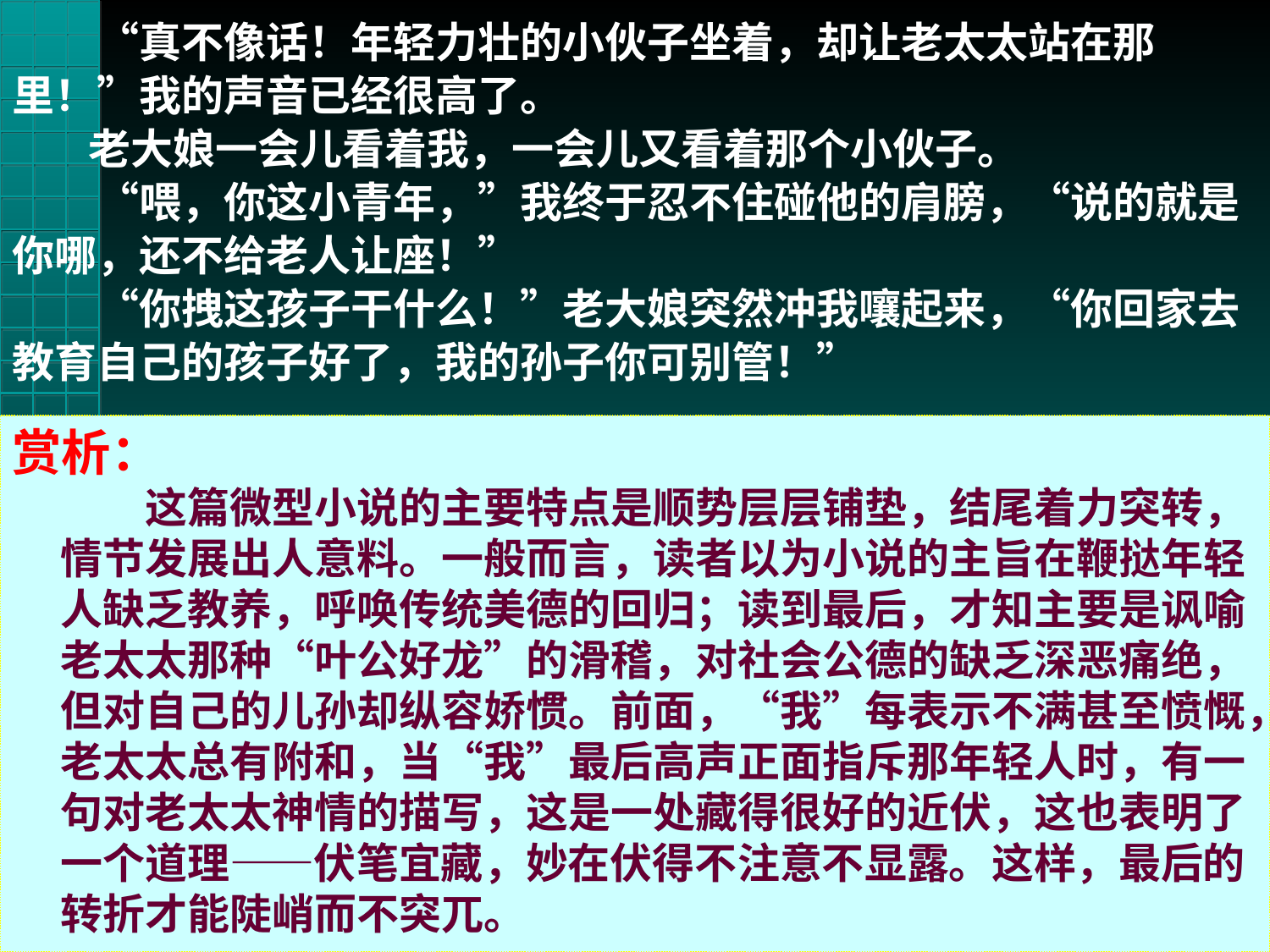

“真不像话！年轻力壮的小伙子坐着，却让老太太站在那里！”我的声音已经很高了。
        老大娘一会儿看着我，一会儿又看着那个小伙子。
　　“喂，你这小青年，”我终于忍不住碰他的肩膀，“说的就是你哪，还不给老人让座！”
　　“你拽这孩子干什么！”老大娘突然冲我嚷起来，“你回家去教育自己的孩子好了，我的孙子你可别管！”
赏析：
　　这篇微型小说的主要特点是顺势层层铺垫，结尾着力突转，情节发展出人意料。一般而言，读者以为小说的主旨在鞭挞年轻人缺乏教养，呼唤传统美德的回归；读到最后，才知主要是讽喻老太太那种“叶公好龙”的滑稽，对社会公德的缺乏深恶痛绝，但对自己的儿孙却纵容娇惯。前面，“我”每表示不满甚至愤慨，老太太总有附和，当“我”最后高声正面指斥那年轻人时，有一句对老太太神情的描写，这是一处藏得很好的近伏，这也表明了一个道理——伏笔宜藏，妙在伏得不注意不显露。这样，最后的转折才能陡峭而不突兀。